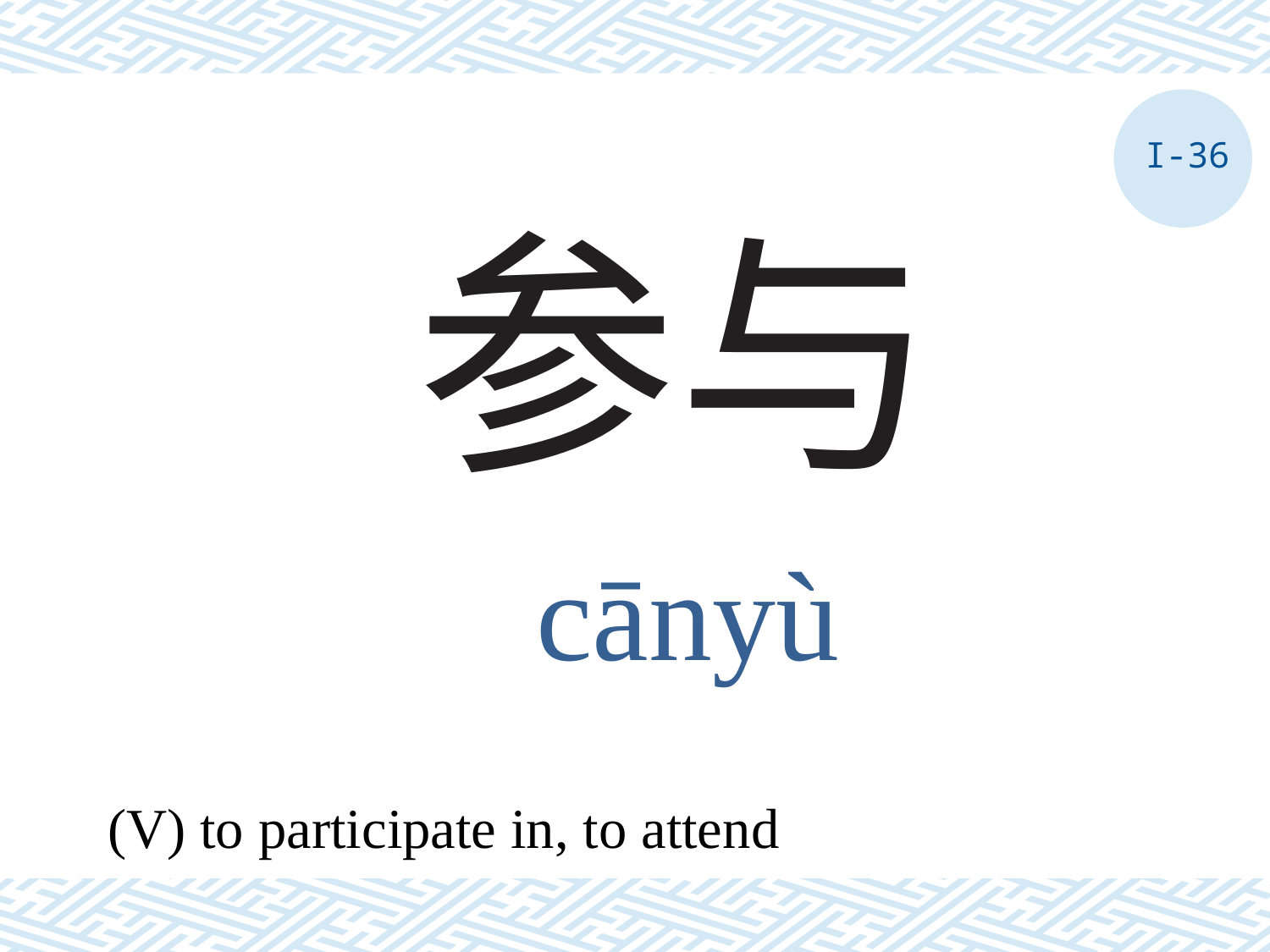

I-36

# 参与
cānyù
(V) to participate in, to attend